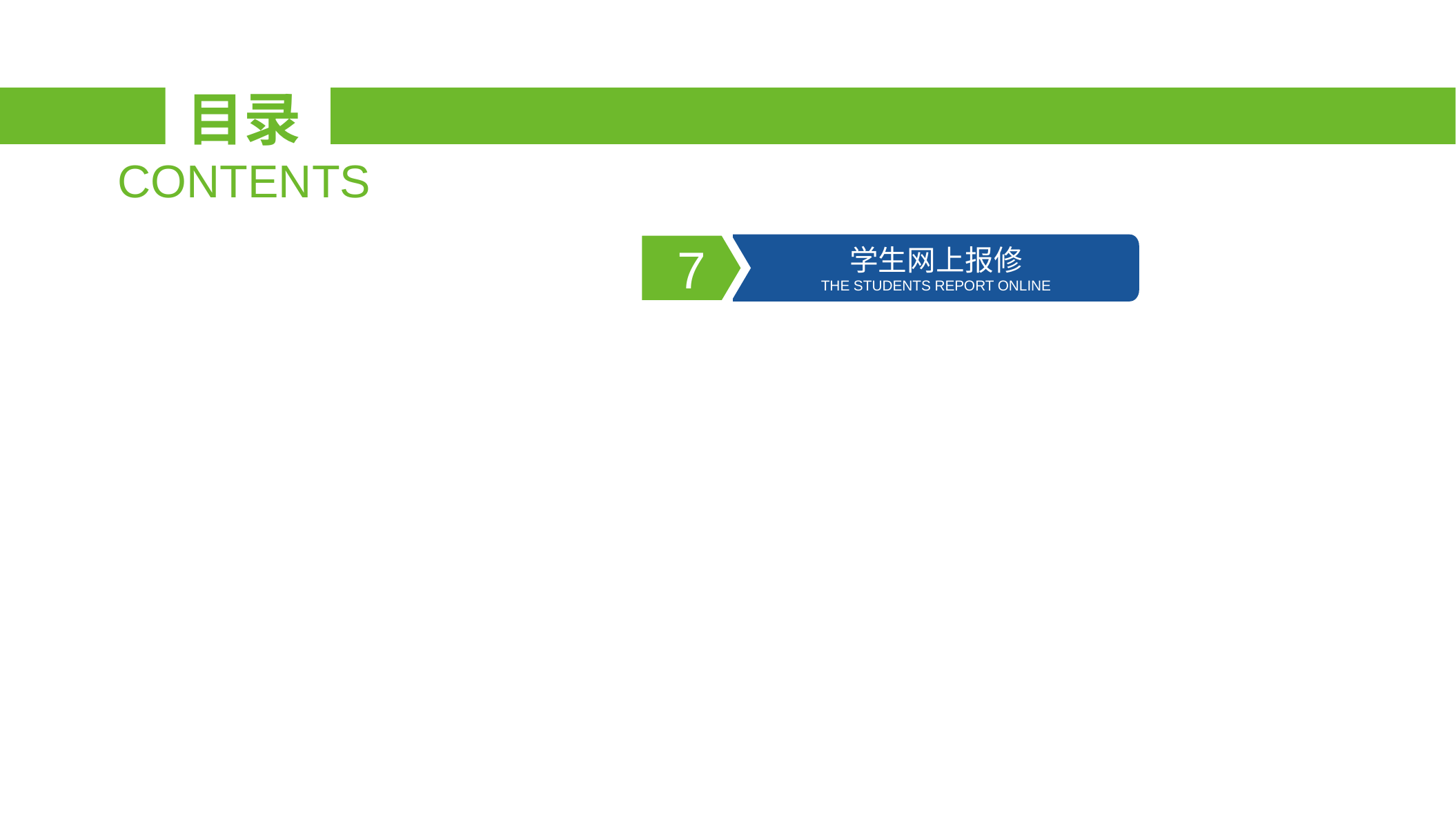

目录

CONTENTS
7
学生网上报修
THE STUDENTS REPORT ONLINE